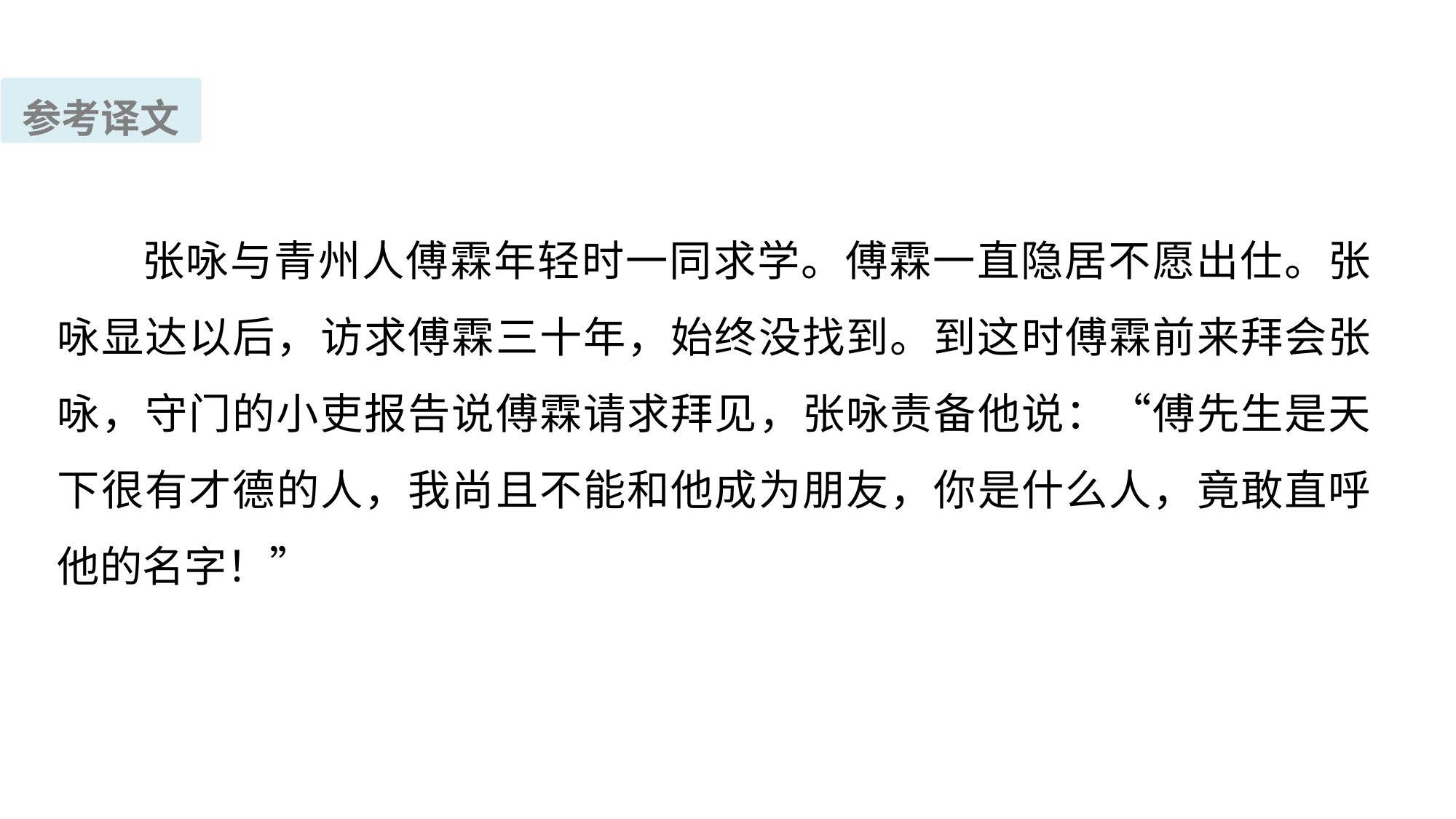

参考译文
张咏与青州人傅霖年轻时一同求学。傅霖一直隐居不愿出仕。张咏显达以后，访求傅霖三十年，始终没找到。到这时傅霖前来拜会张咏，守门的小吏报告说傅霖请求拜见，张咏责备他说：“傅先生是天下很有才德的人，我尚且不能和他成为朋友，你是什么人，竟敢直呼他的名字！”